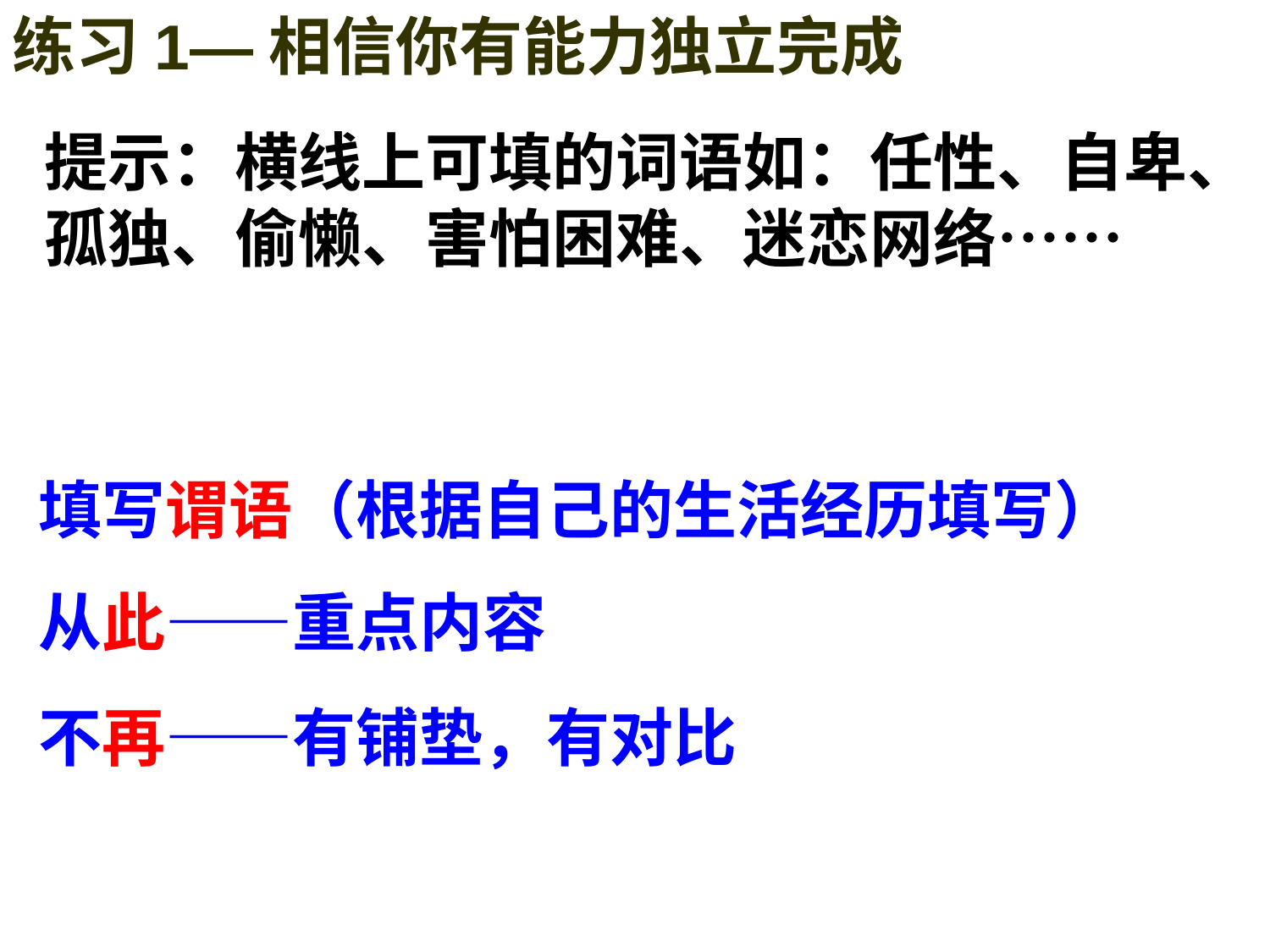

练习1—相信你有能力独立完成

提示：横线上可填的词语如：任性、自卑、孤独、偷懒、害怕困难、迷恋网络……
 填写谓语（根据自己的生活经历填写）
 从此——重点内容
 不再——有铺垫，有对比